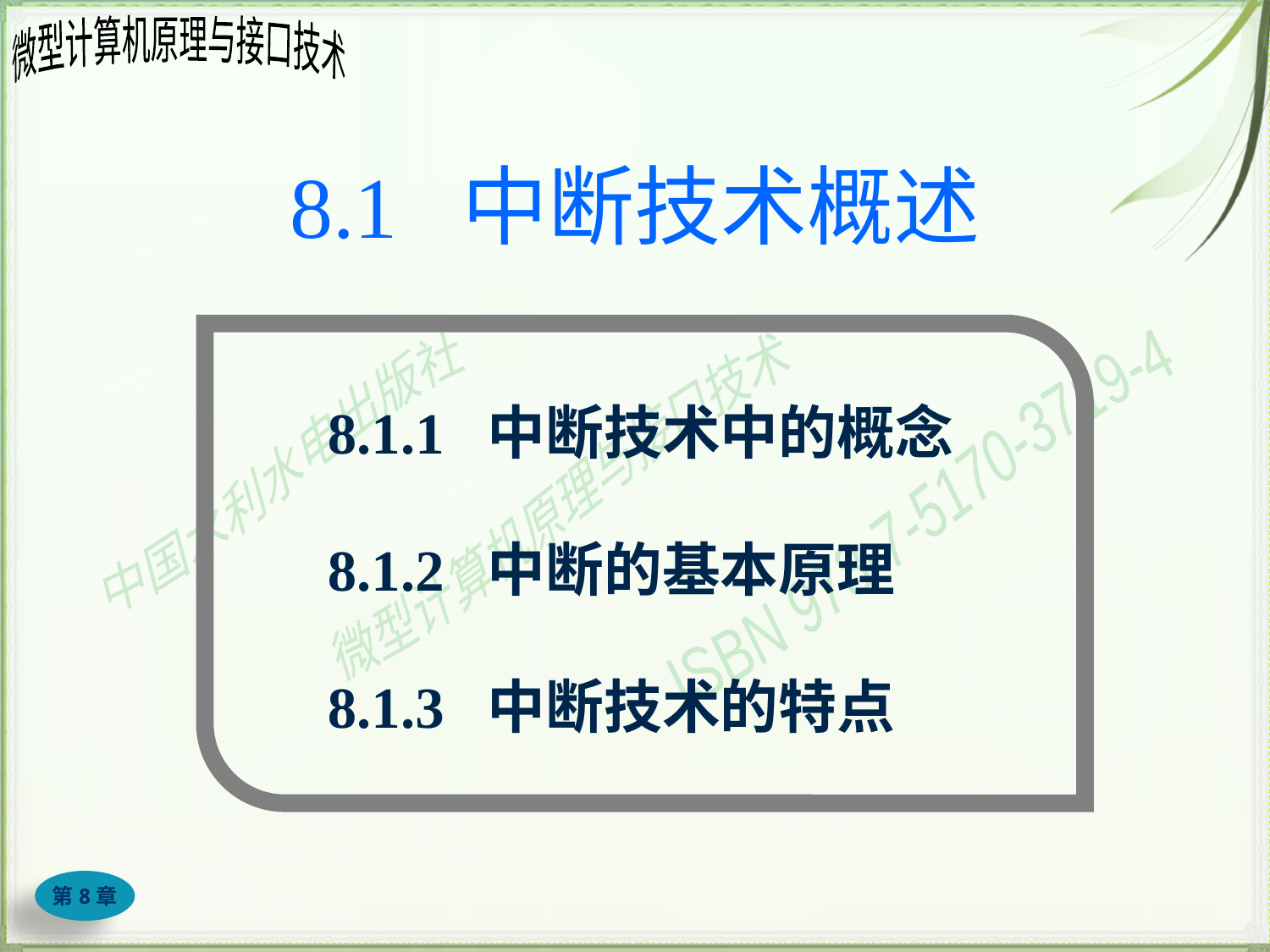

# 8.1  中断技术概述

8.1.1  中断技术中的概念
8.1.2  中断的基本原理
8.1.3  中断技术的特点